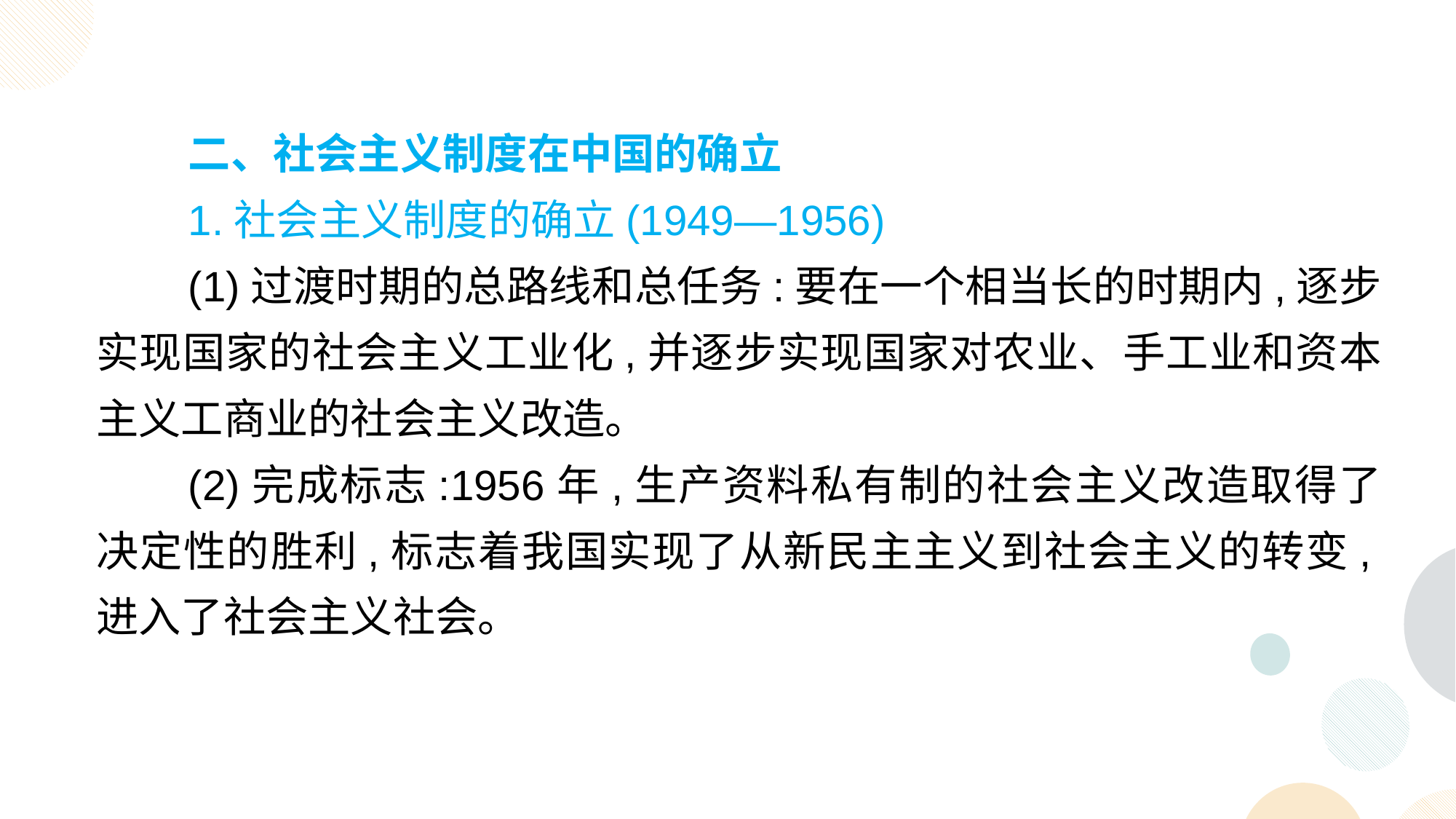

二、社会主义制度在中国的确立
1.社会主义制度的确立(1949—1956)
(1)过渡时期的总路线和总任务:要在一个相当长的时期内,逐步实现国家的社会主义工业化,并逐步实现国家对农业、手工业和资本主义工商业的社会主义改造。
(2)完成标志:1956年,生产资料私有制的社会主义改造取得了决定性的胜利,标志着我国实现了从新民主主义到社会主义的转变,进入了社会主义社会。